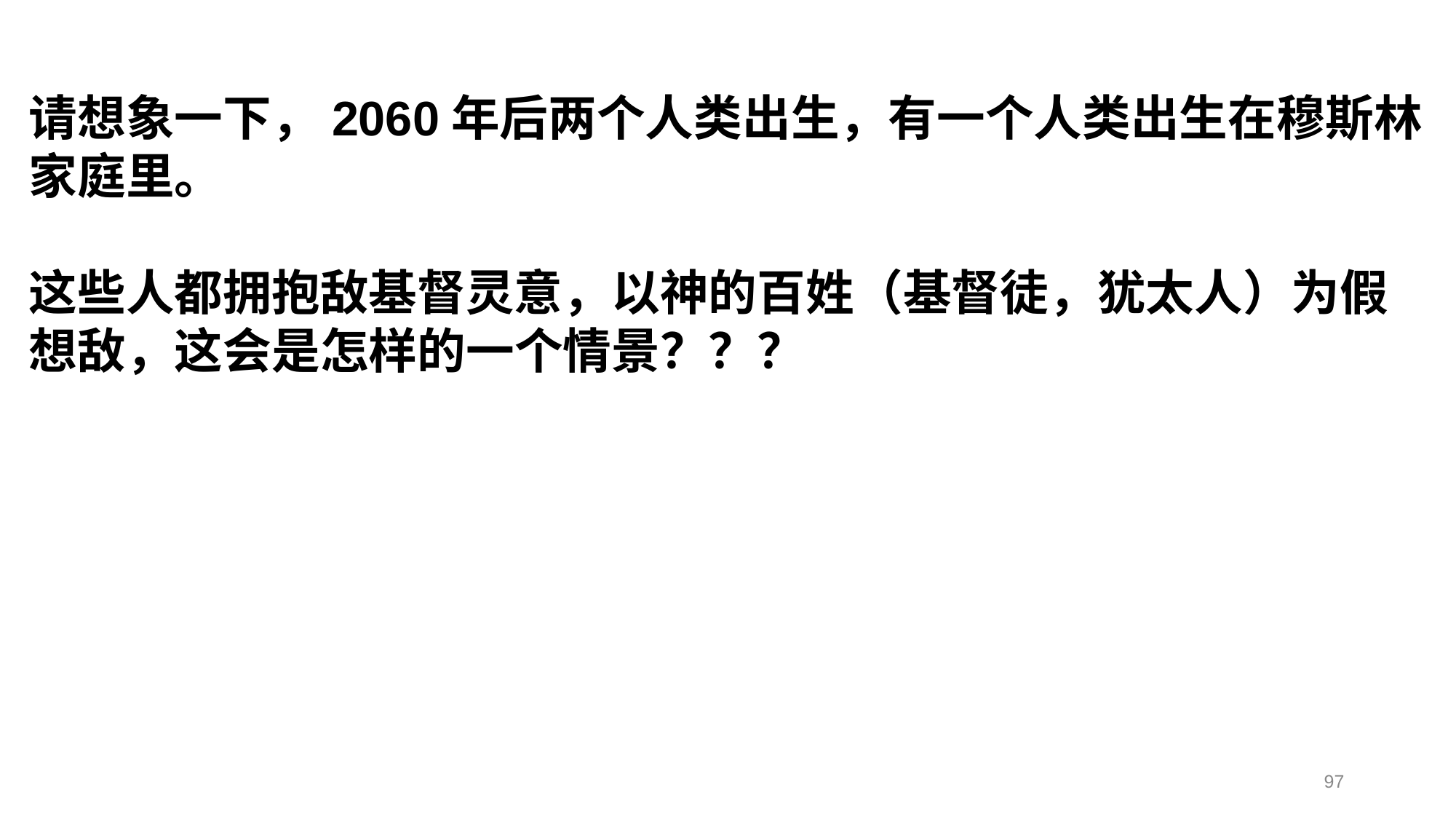

请想象一下，2060年后两个人类出生，有一个人类出生在穆斯林家庭里。

这些人都拥抱敌基督灵意，以神的百姓（基督徒，犹太人）为假想敌，这会是怎样的一个情景？？？
97